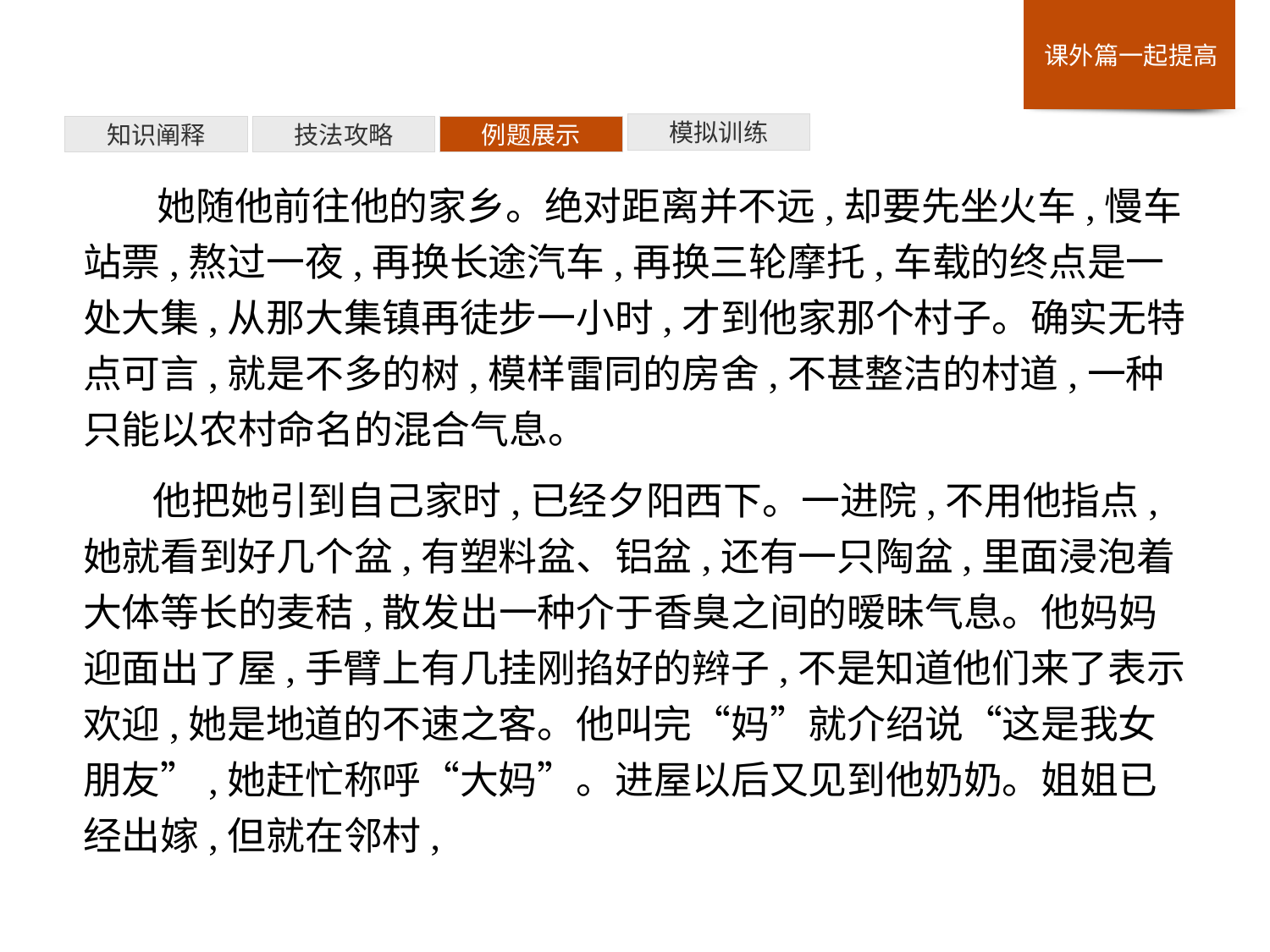

模拟训练
例题展示
技法攻略
知识阐释
她随他前往他的家乡。绝对距离并不远,却要先坐火车,慢车站票,熬过一夜,再换长途汽车,再换三轮摩托,车载的终点是一处大集,从那大集镇再徒步一小时,才到他家那个村子。确实无特点可言,就是不多的树,模样雷同的房舍,不甚整洁的村道,一种只能以农村命名的混合气息。
       他把她引到自己家时,已经夕阳西下。一进院,不用他指点,她就看到好几个盆,有塑料盆、铝盆,还有一只陶盆,里面浸泡着大体等长的麦秸,散发出一种介于香臭之间的暧昧气息。他妈妈迎面出了屋,手臂上有几挂刚掐好的辫子,不是知道他们来了表示欢迎,她是地道的不速之客。他叫完“妈”就介绍说“这是我女朋友”,她赶忙称呼“大妈”。进屋以后又见到他奶奶。姐姐已经出嫁,但就在邻村,